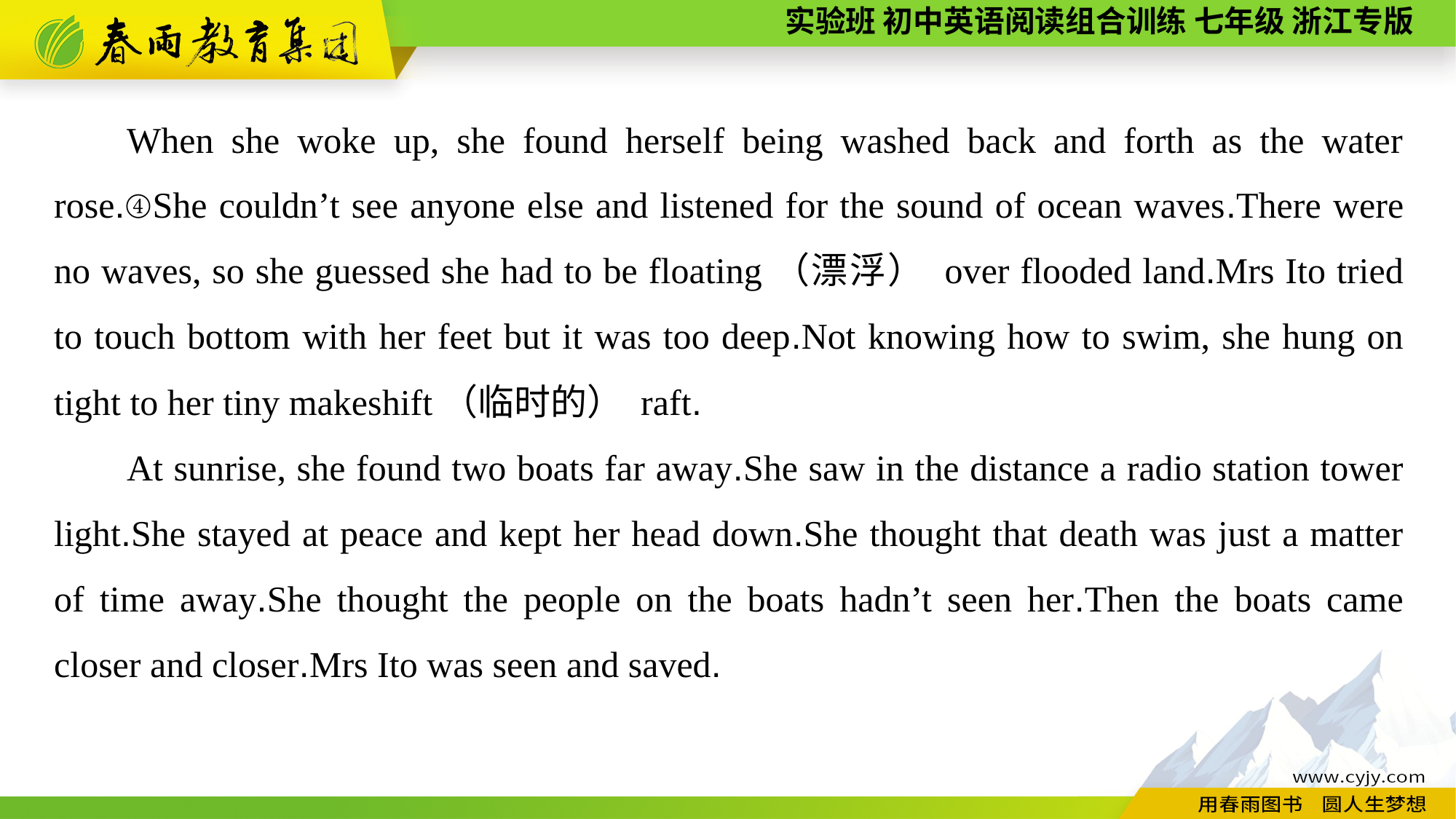

When she woke up, she found herself being washed back and forth as the water rose.④She couldn’t see anyone else and listened for the sound of ocean waves.There were no waves, so she guessed she had to be floating（漂浮） over flooded land.Mrs Ito tried to touch bottom with her feet but it was too deep.Not knowing how to swim, she hung on tight to her tiny makeshift（临时的） raft.
At sunrise, she found two boats far away.She saw in the distance a radio station tower light.She stayed at peace and kept her head down.She thought that death was just a matter of time away.She thought the people on the boats hadn’t seen her.Then the boats came closer and closer.Mrs Ito was seen and saved.